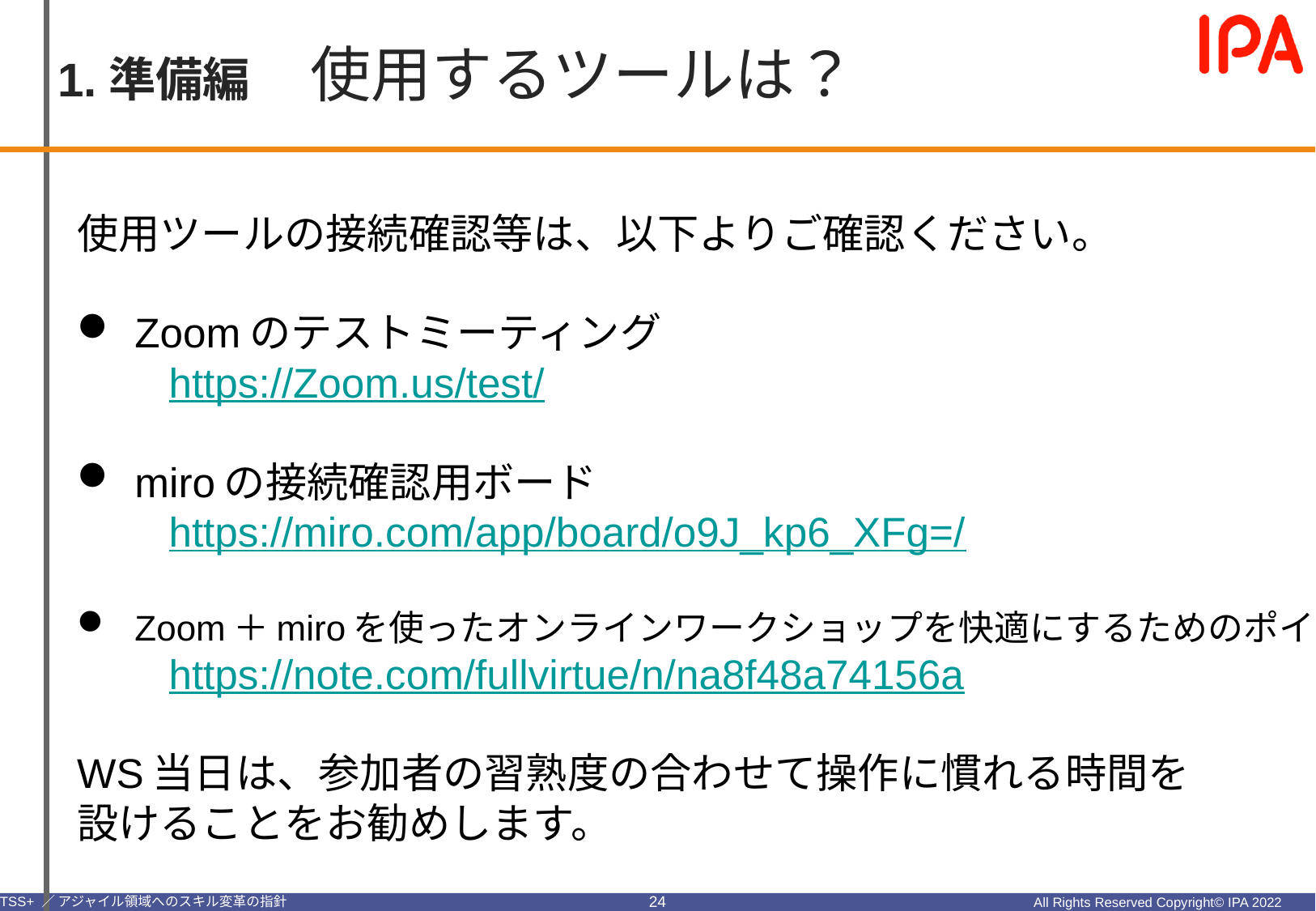

1.準備編　使用するツールは？
使用ツールの接続確認等は、以下よりご確認ください。

Zoomのテストミーティング
　　https://Zoom.us/test/

miroの接続確認用ボード
　　https://miro.com/app/board/o9J_kp6_XFg=/

Zoom＋miroを使ったオンラインワークショップを快適にするためのポイント
　　https://note.com/fullvirtue/n/na8f48a74156a

WS当日は、参加者の習熟度の合わせて操作に慣れる時間を
設けることをお勧めします。

24
All Rights Reserved Copyright© IPA 2022